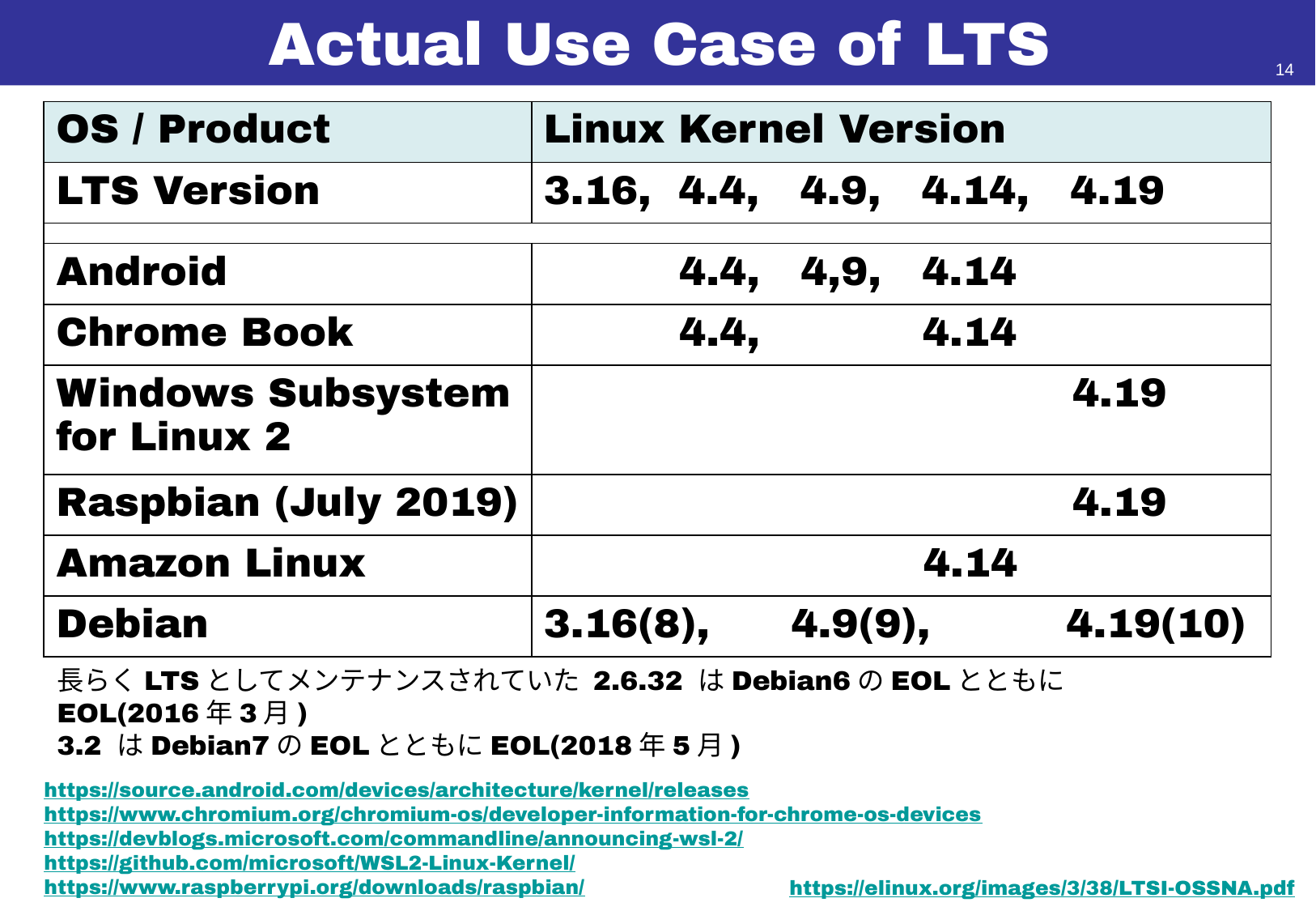

# Actual Use Case of LTS
14
| OS / Product | Linux Kernel Version |
| --- | --- |
| LTS Version | 3.16, 4.4, 4.9, 4.14, 4.19 |
|  |  |
| Android | 4.4, 4,9, 4.14 |
| Chrome Book | 4.4, 4.14 |
| Windows Subsystem for Linux 2 | 4.19 |
| Raspbian (July 2019) | 4.19 |
| Amazon Linux | 4.14 |
| Debian | 3.16(8), 4.9(9), 4.19(10) |
長らくLTSとしてメンテナンスされていた 2.6.32 はDebian6のEOLとともにEOL(2016年3月)
3.2 はDebian7のEOLとともにEOL(2018年5月)
https://source.android.com/devices/architecture/kernel/releases
https://www.chromium.org/chromium-os/developer-information-for-chrome-os-devices
https://devblogs.microsoft.com/commandline/announcing-wsl-2/
https://github.com/microsoft/WSL2-Linux-Kernel/
https://www.raspberrypi.org/downloads/raspbian/
https://elinux.org/images/3/38/LTSI-OSSNA.pdf